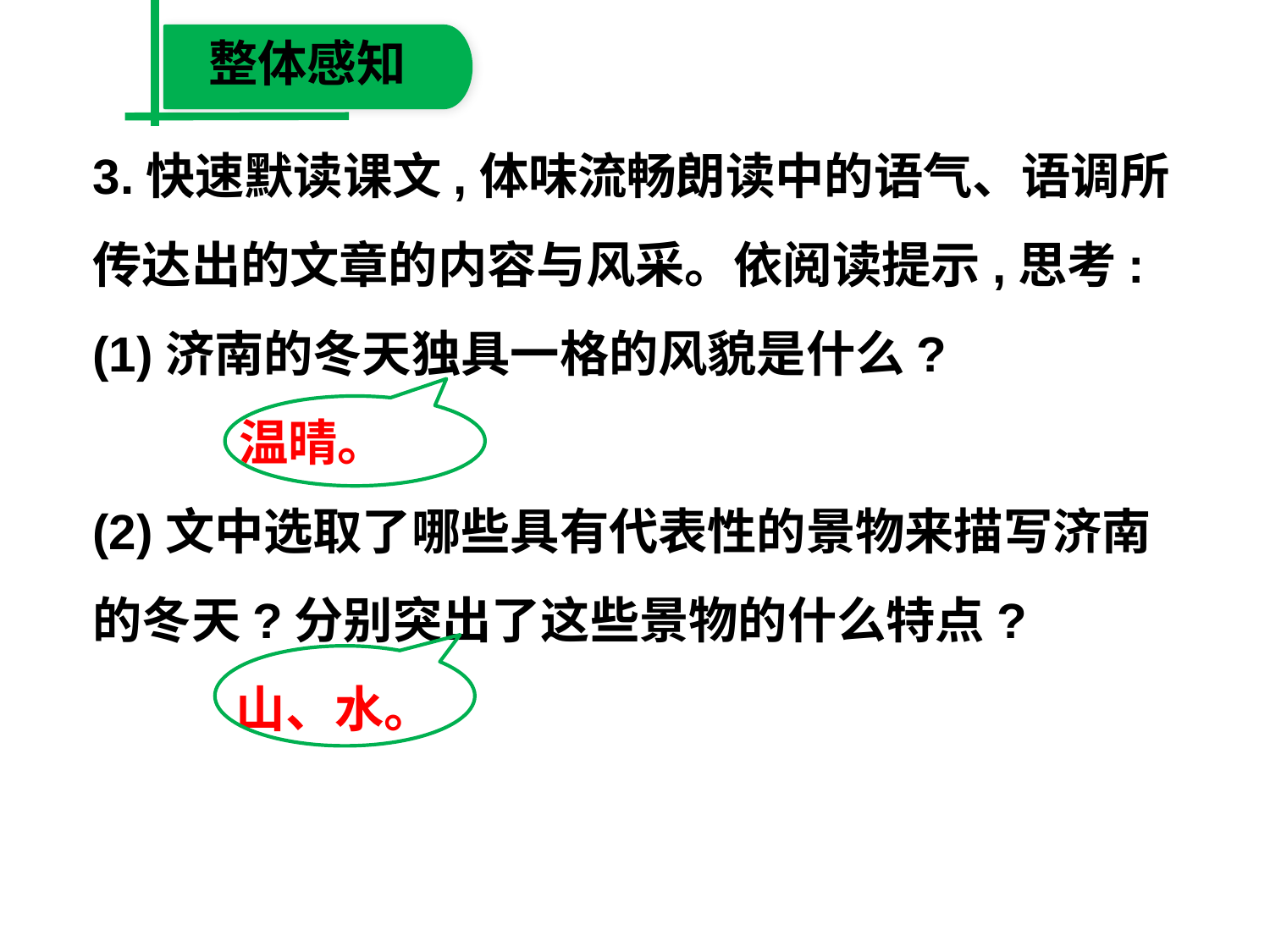

整体感知
3.快速默读课文,体味流畅朗读中的语气、语调所
传达出的文章的内容与风采。依阅读提示,思考:
(1)济南的冬天独具一格的风貌是什么?
            温晴。
(2)文中选取了哪些具有代表性的景物来描写济南
的冬天?分别突出了这些景物的什么特点?
　　    山、水。